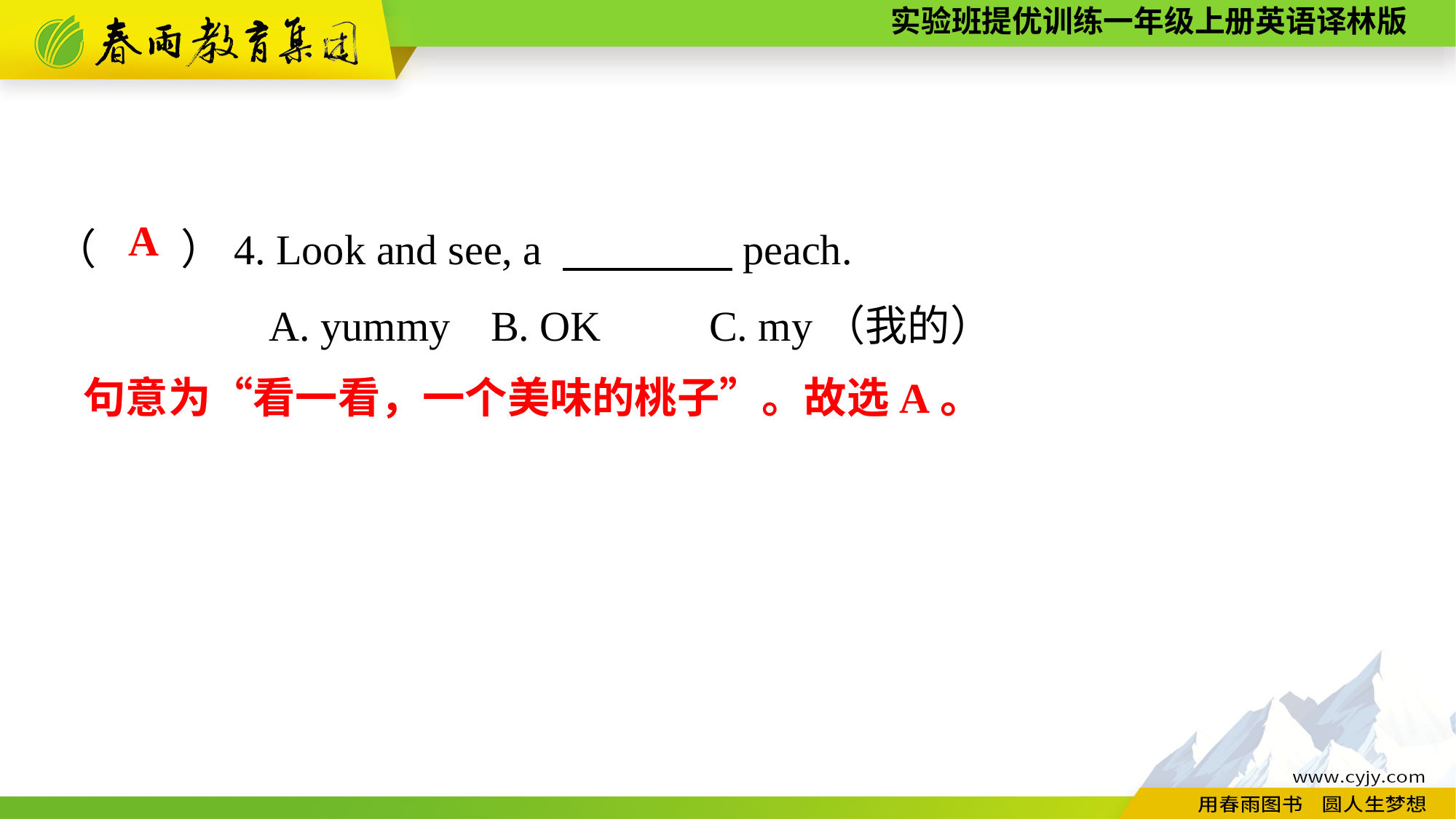

（　　）4. Look and see, a 　　　　peach.
A. yummy	B. OK	C. my（我的）
A
 句意为“看一看，一个美味的桃子”。故选A。